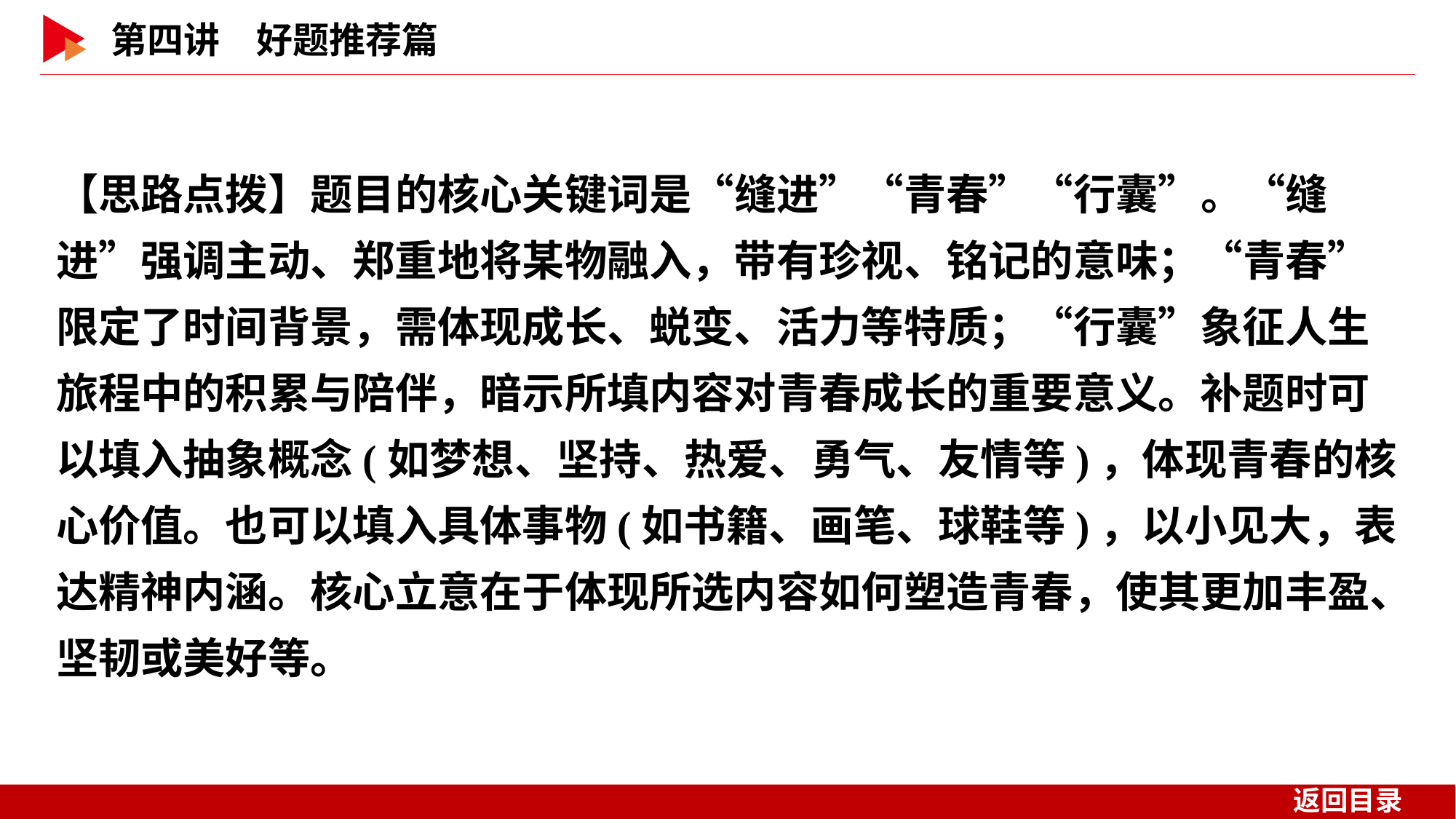

【思路点拨】题目的核心关键词是“缝进”“青春”“行囊”。“缝进”强调主动、郑重地将某物融入，带有珍视、铭记的意味；“青春”限定了时间背景，需体现成长、蜕变、活力等特质；“行囊”象征人生旅程中的积累与陪伴，暗示所填内容对青春成长的重要意义。补题时可以填入抽象概念(如梦想、坚持、热爱、勇气、友情等)，体现青春的核心价值。也可以填入具体事物(如书籍、画笔、球鞋等)，以小见大，表达精神内涵。核心立意在于体现所选内容如何塑造青春，使其更加丰盈、坚韧或美好等。